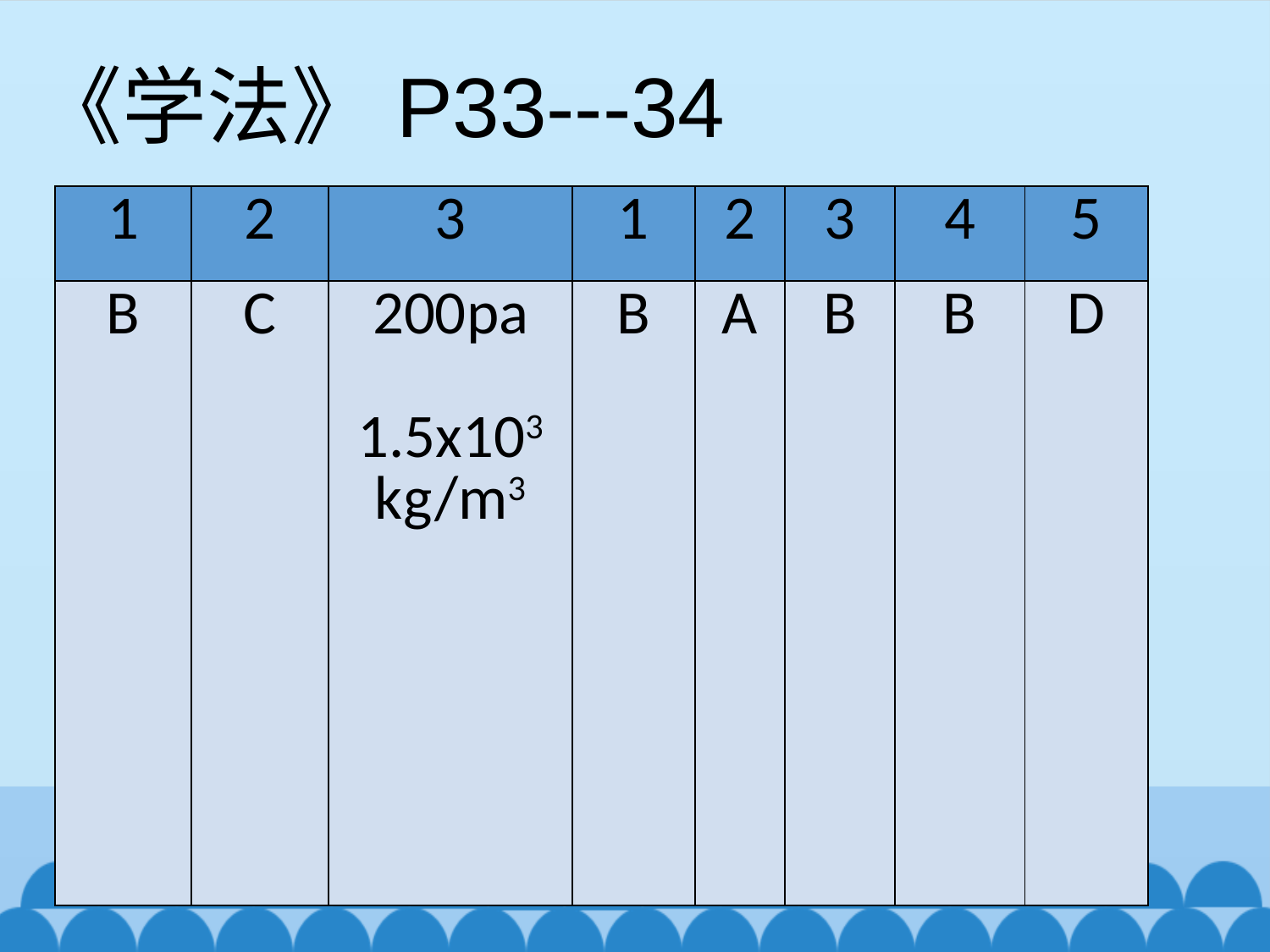

《学法》P33---34
#
| 1 | 2 | 3 | 1 | 2 | 3 | 4 | 5 |
| --- | --- | --- | --- | --- | --- | --- | --- |
| B | C | 200pa 1.5x103 kg/m3 | B | A | B | B | D |